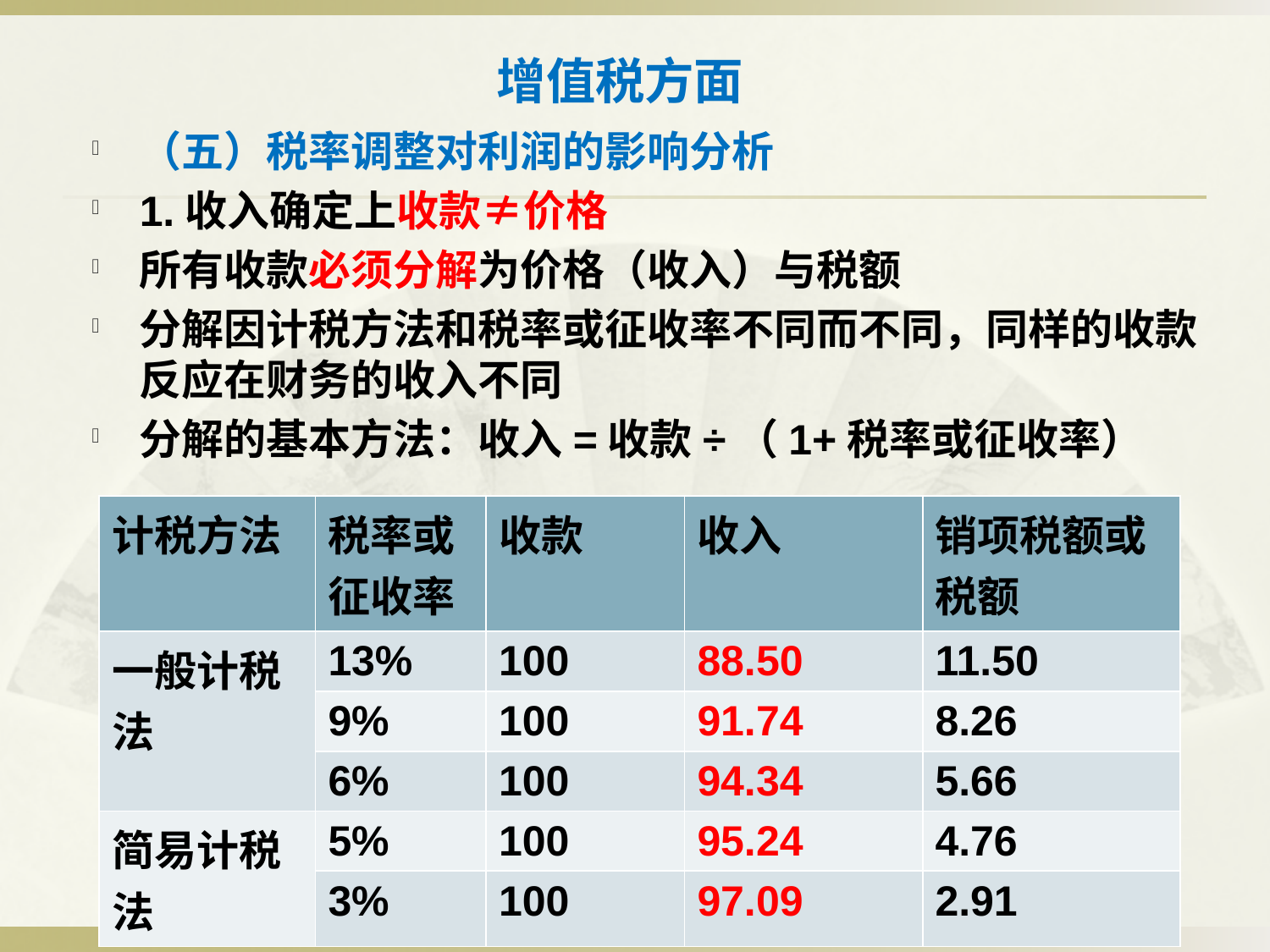

# 增值税方面
（五）税率调整对利润的影响分析
1.收入确定上收款≠价格
所有收款必须分解为价格（收入）与税额
分解因计税方法和税率或征收率不同而不同，同样的收款反应在财务的收入不同
分解的基本方法：收入=收款÷（1+税率或征收率）

| 计税方法 | 税率或征收率 | 收款 | 收入 | 销项税额或税额 |
| --- | --- | --- | --- | --- |
| 一般计税法 | 13% | 100 | 88.50 | 11.50 |
|  | 9% | 100 | 91.74 | 8.26 |
|  | 6% | 100 | 94.34 | 5.66 |
| 简易计税法 | 5% | 100 | 95.24 | 4.76 |
|  | 3% | 100 | 97.09 | 2.91 |